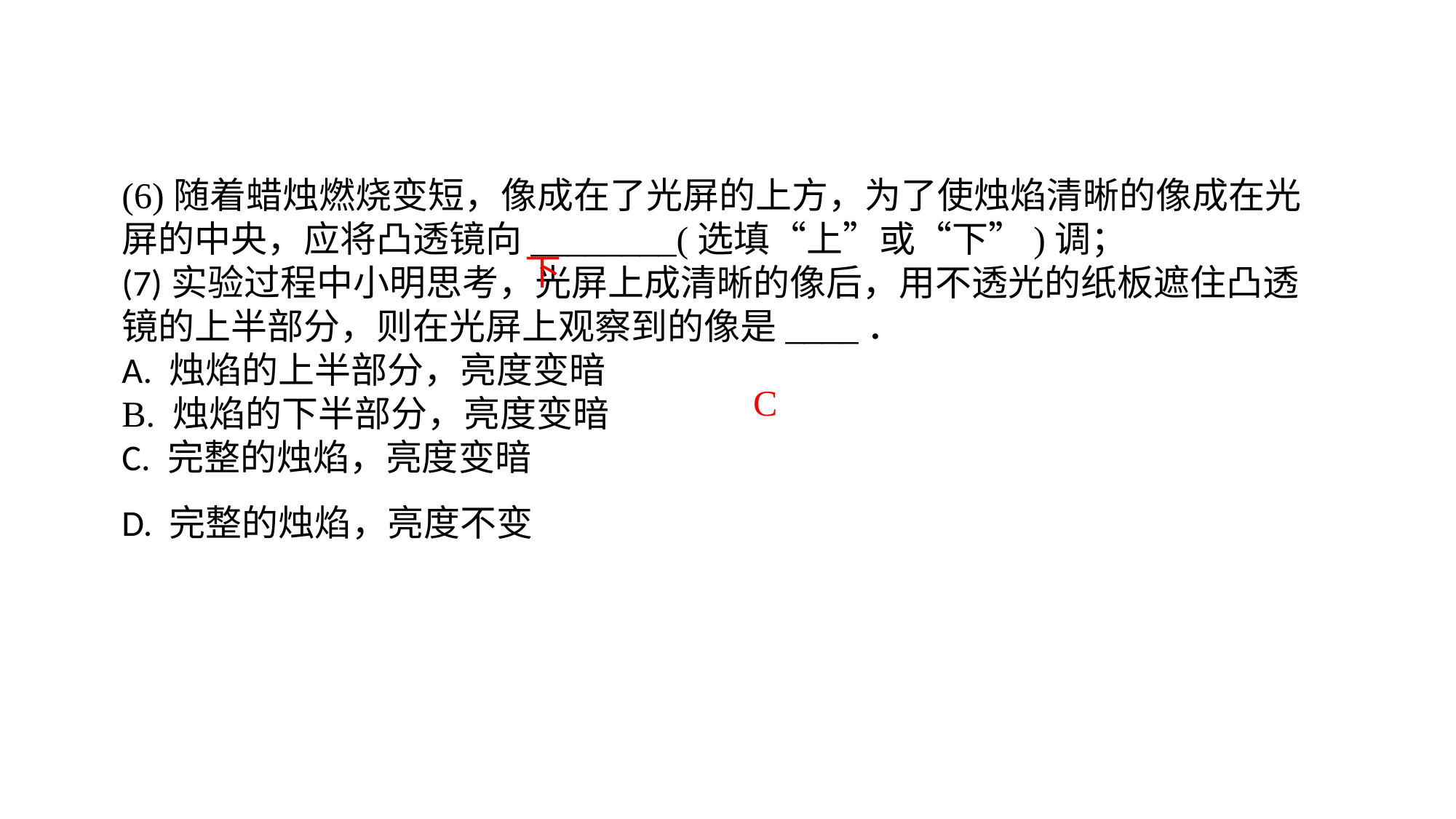

(6)随着蜡烛燃烧变短，像成在了光屏的上方，为了使烛焰清晰的像成在光屏的中央，应将凸透镜向________(选填“上”或“下”)调；(7)实验过程中小明思考，光屏上成清晰的像后，用不透光的纸板遮住凸透镜的上半部分，则在光屏上观察到的像是____．A. 烛焰的上半部分，亮度变暗B. 烛焰的下半部分，亮度变暗C. 完整的烛焰，亮度变暗D. 完整的烛焰，亮度不变
下
C